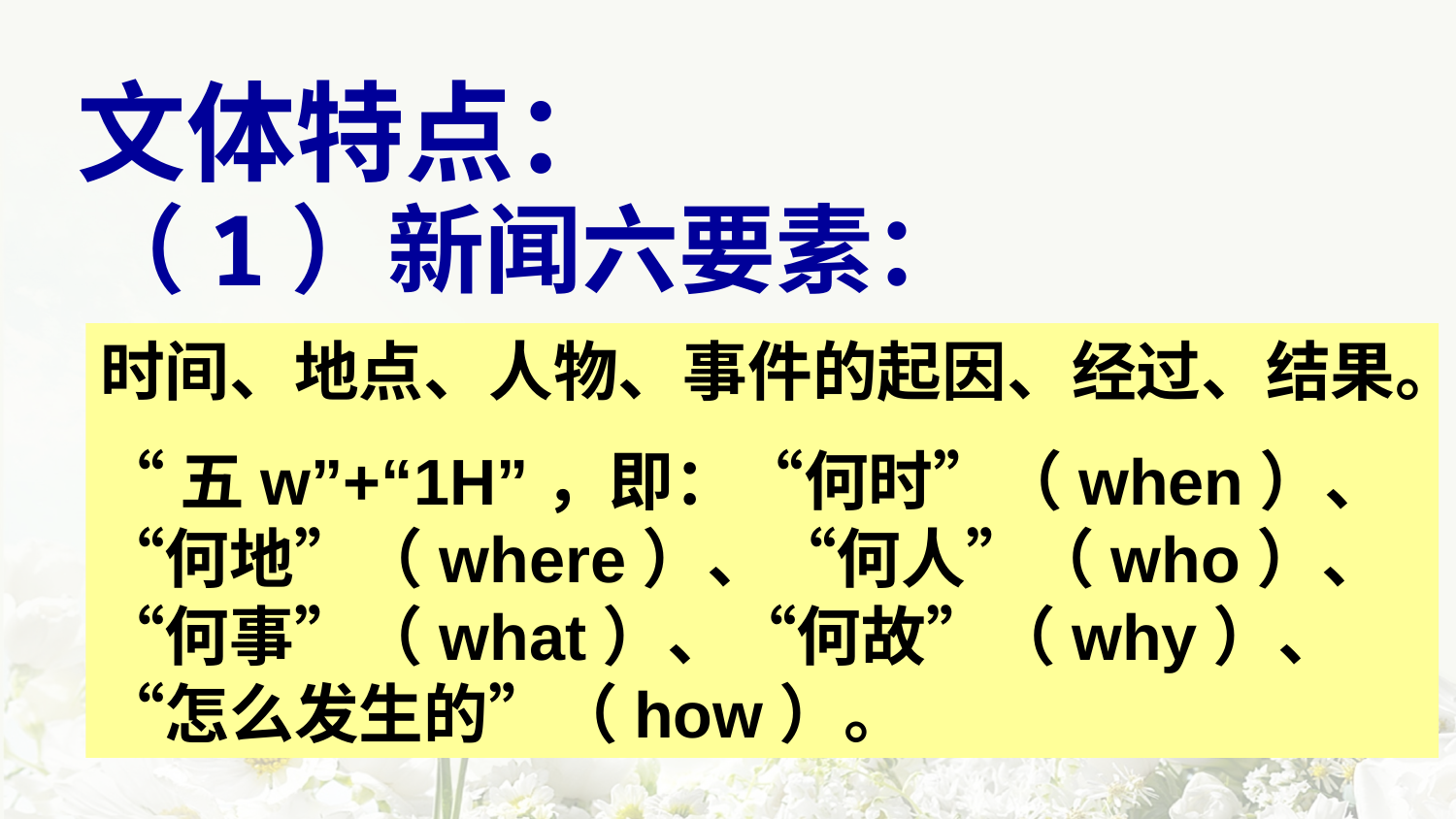

文体特点：

（1）新闻六要素：
时间、地点、人物、事件的起因、经过、结果。
“五w”+“1H”，即：“何时”（when）、“何地”（where）、“何人”（who）、“何事”（what）、“何故”（why）、“怎么发生的”（how）。